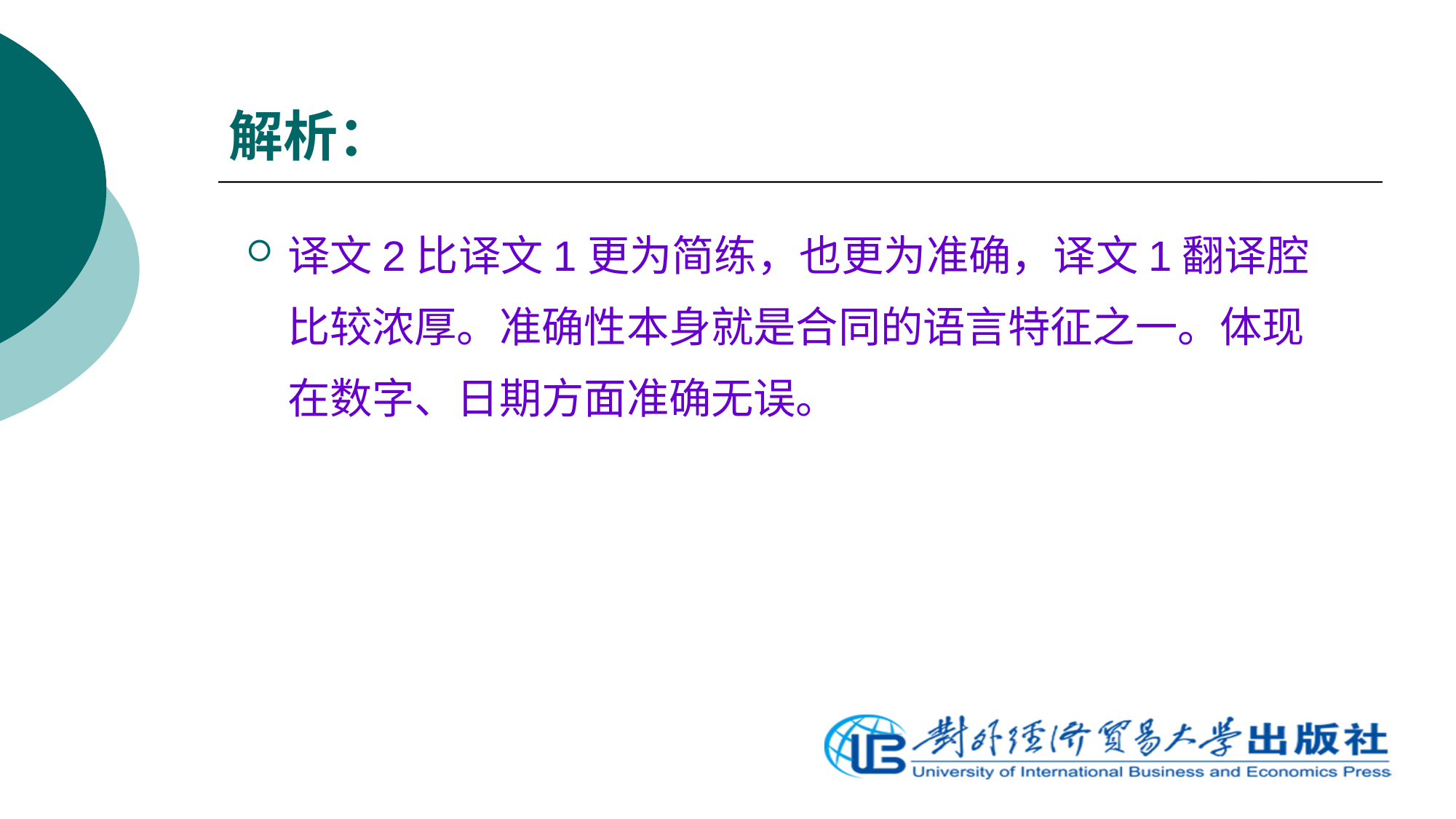

# 解析：
译文2比译文1更为简练，也更为准确，译文1翻译腔比较浓厚。准确性本身就是合同的语言特征之一。体现在数字、日期方面准确无误。